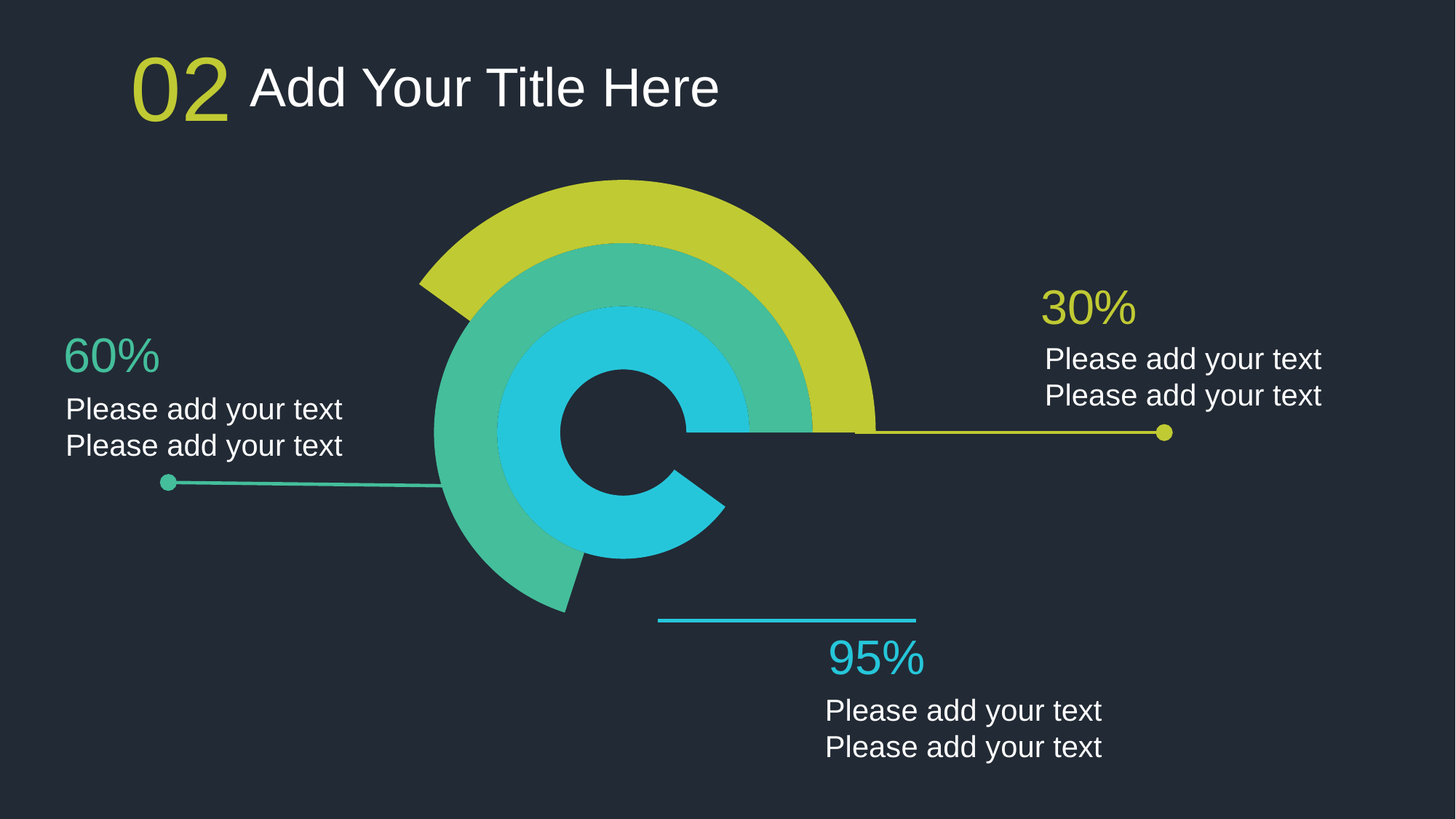

02
Add Your Title Here

### Chart

| Category | 销售额 | 销售额2 | 销售额3 | 列1 |
|---|---|---|---|---|
| 第一季度 | 10.0 | 0.0 | 0.0 | None |
| 第二季度 | 90.0 | 30.0 | 0.0 | None |
| 第三季度 | 0.0 | 70.0 | 60.0 | None |
| 第四季度 | 0.0 | 0.0 | 40.0 | None |
30%
60%
Please add your text
Please add your text
Please add your text
Please add your text
95%
Please add your text
Please add your text